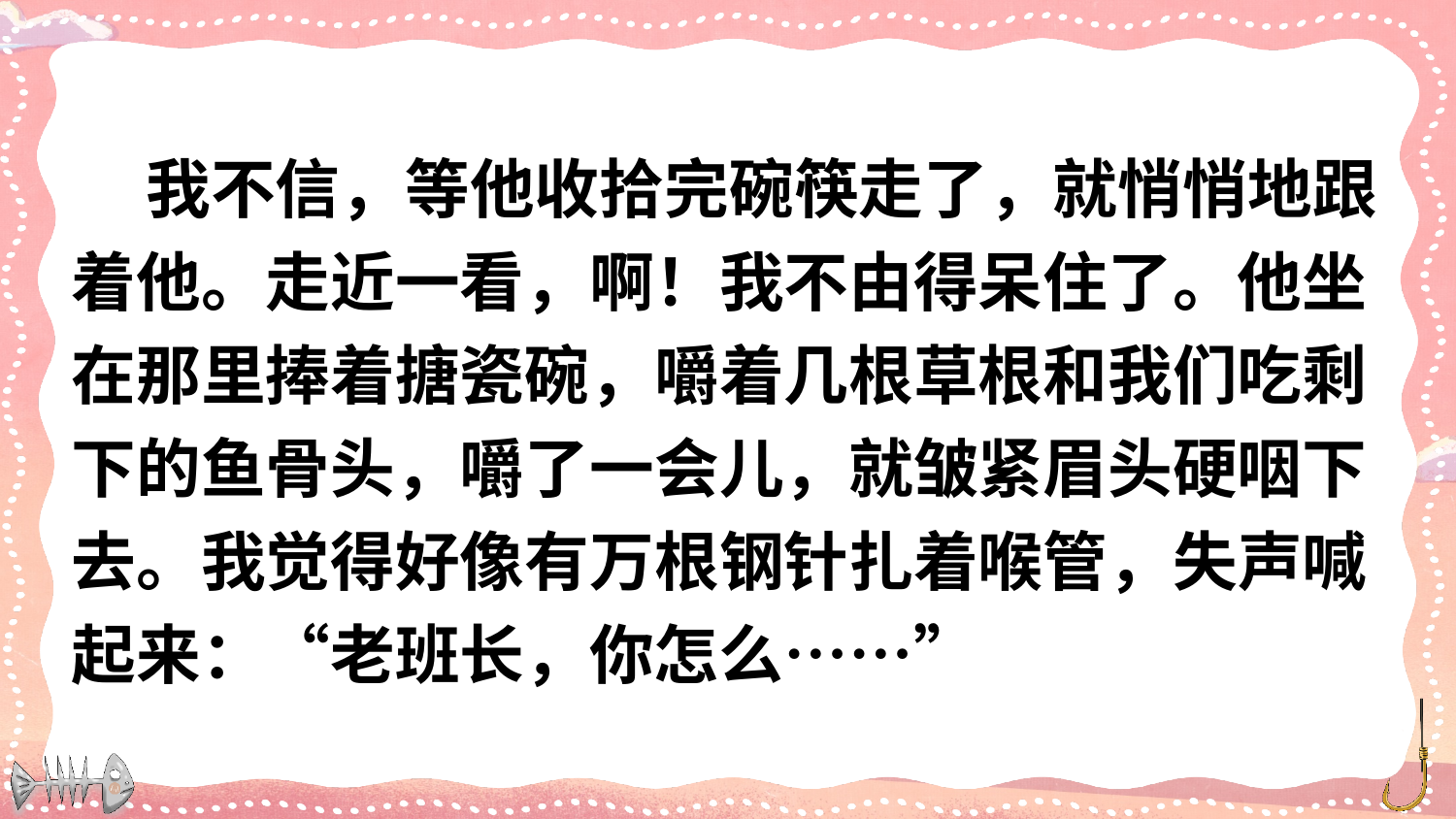

我不信，等他收拾完碗筷走了，就悄悄地跟着他。走近一看，啊！我不由得呆住了。他坐在那里捧着搪瓷碗，嚼着几根草根和我们吃剩下的鱼骨头，嚼了一会儿，就皱紧眉头硬咽下去。我觉得好像有万根钢针扎着喉管，失声喊起来：“老班长，你怎么……”